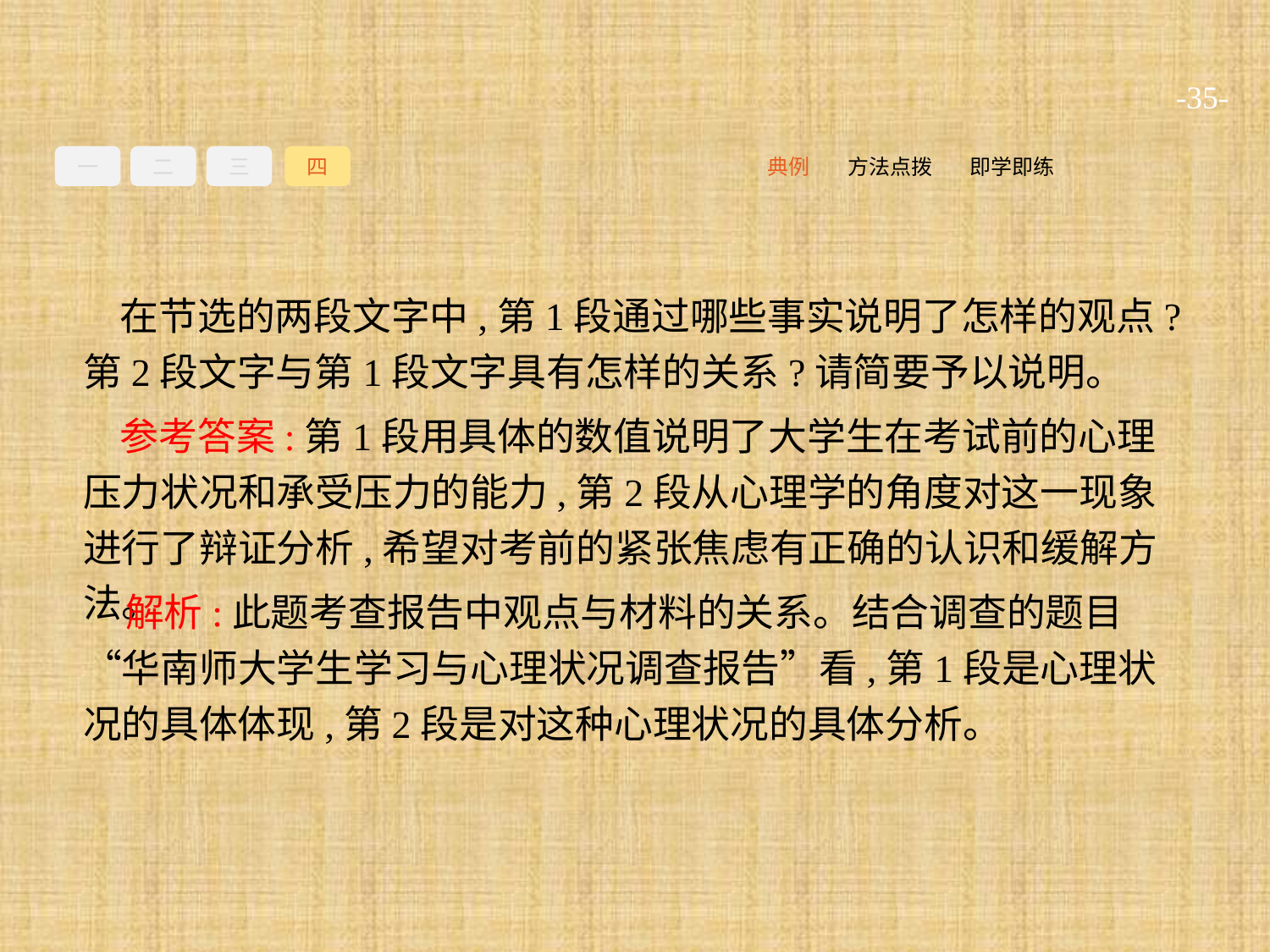

-35-
一
二
三
四
即学即练
方法点拨
典例
在节选的两段文字中,第1段通过哪些事实说明了怎样的观点?第2段文字与第1段文字具有怎样的关系?请简要予以说明。
参考答案:第1段用具体的数值说明了大学生在考试前的心理压力状况和承受压力的能力,第2段从心理学的角度对这一现象进行了辩证分析,希望对考前的紧张焦虑有正确的认识和缓解方法。
解析:此题考查报告中观点与材料的关系。结合调查的题目“华南师大学生学习与心理状况调查报告”看,第1段是心理状况的具体体现,第2段是对这种心理状况的具体分析。